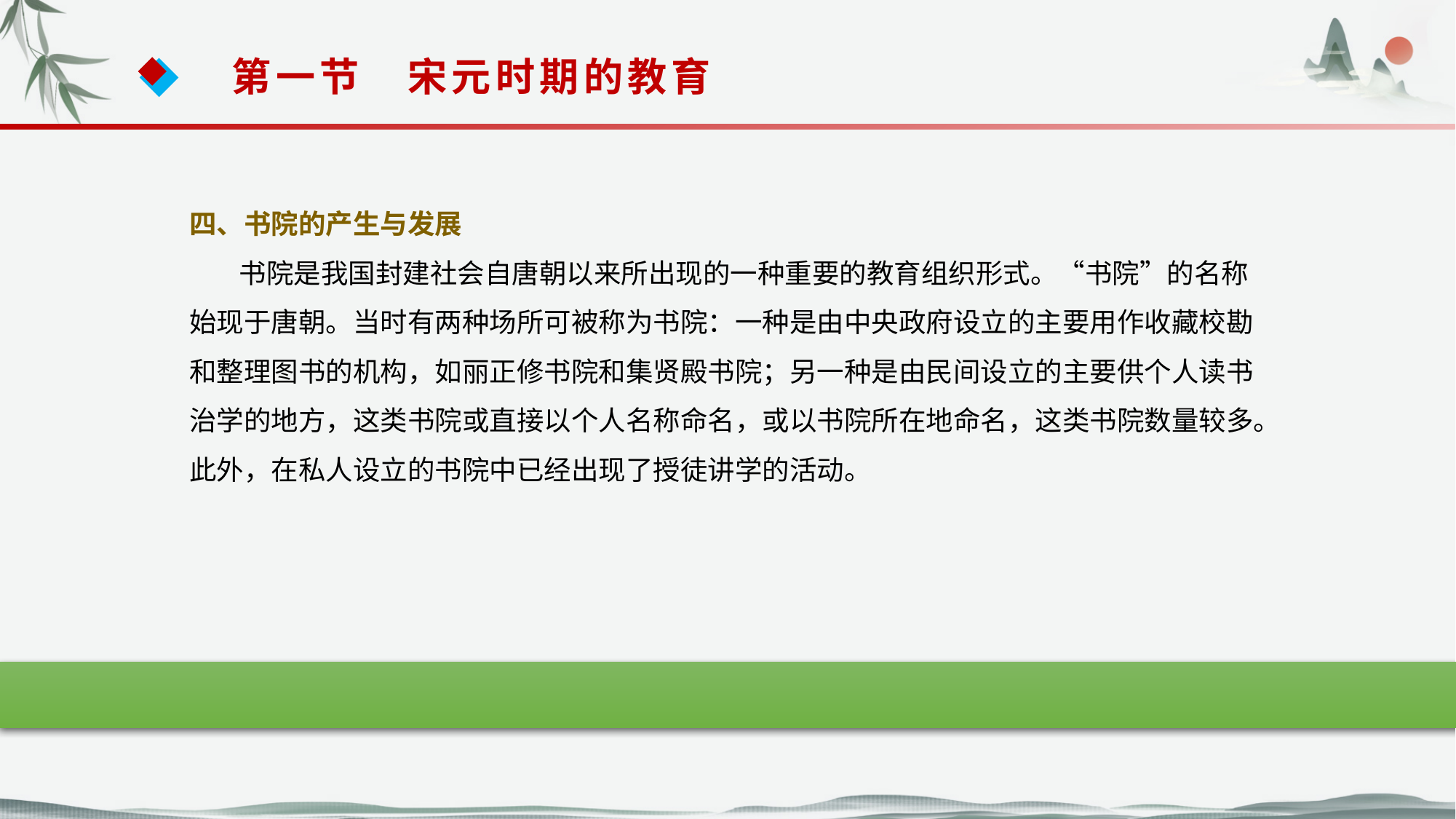

第一节　宋元时期的教育

四、书院的产生与发展
       书院是我国封建社会自唐朝以来所出现的一种重要的教育组织形式。“书院”的名称始现于唐朝。当时有两种场所可被称为书院：一种是由中央政府设立的主要用作收藏校勘和整理图书的机构，如丽正修书院和集贤殿书院；另一种是由民间设立的主要供个人读书治学的地方，这类书院或直接以个人名称命名，或以书院所在地命名，这类书院数量较多。此外，在私人设立的书院中已经出现了授徒讲学的活动。